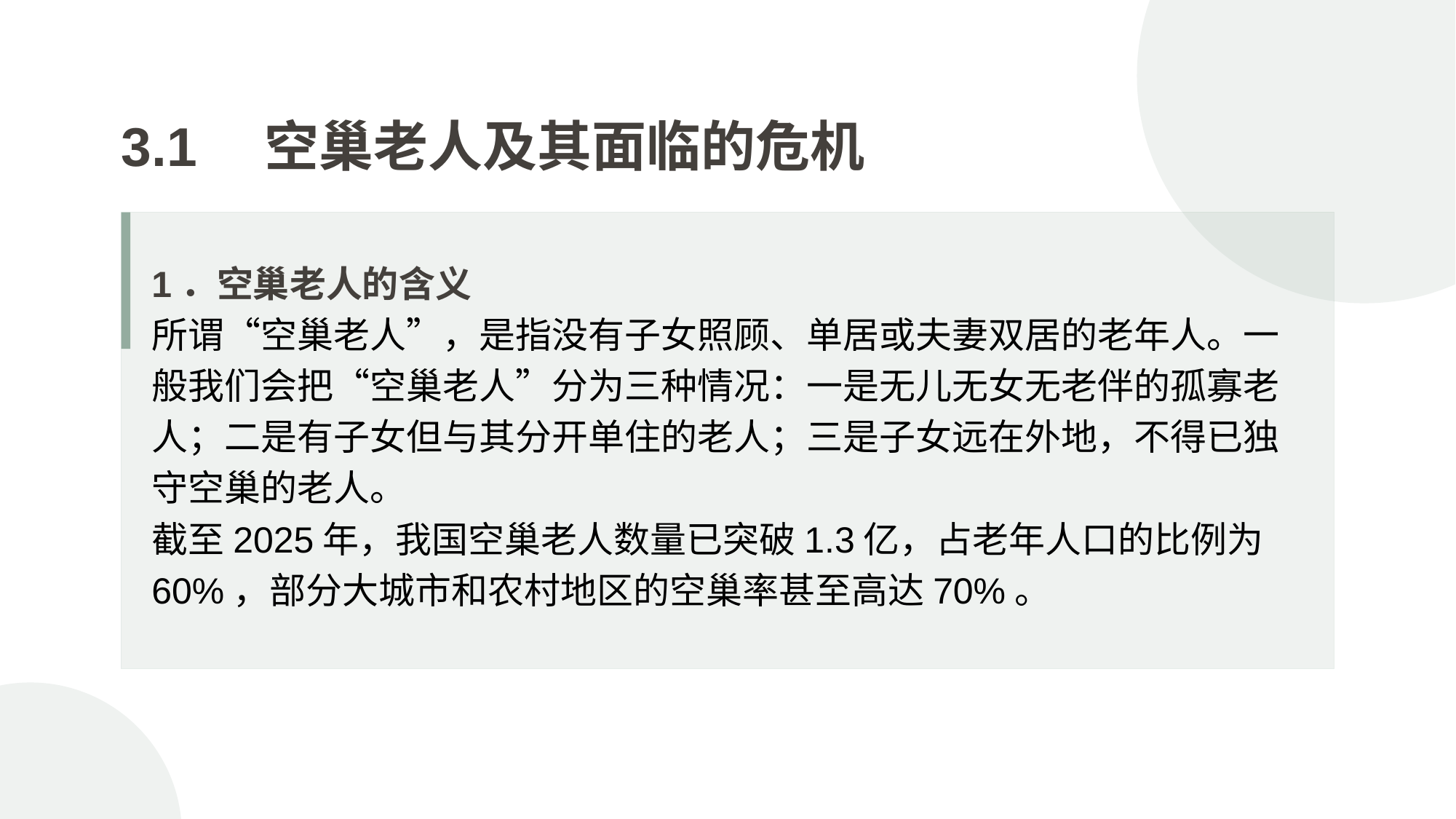

3.1　空巢老人及其面临的危机

1．空巢老人的含义
所谓“空巢老人”，是指没有子女照顾、单居或夫妻双居的老年人。一般我们会把“空巢老人”分为三种情况：一是无儿无女无老伴的孤寡老人；二是有子女但与其分开单住的老人；三是子女远在外地，不得已独守空巢的老人。
截至2025年，我国空巢老人数量已突破1.3亿，占老年人口的比例为60%，部分大城市和农村地区的空巢率甚至高达70%。